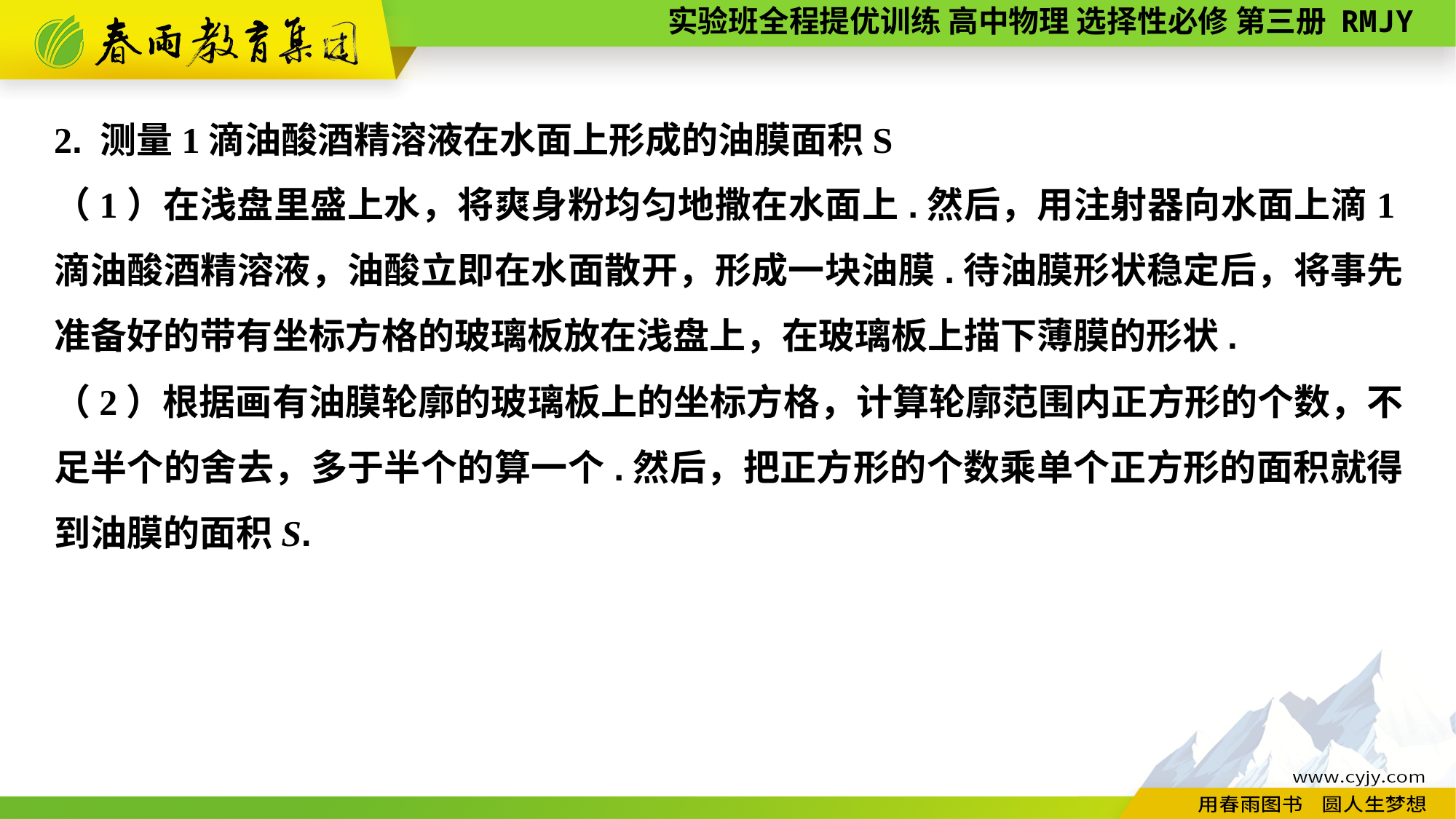

2. 测量1滴油酸酒精溶液在水面上形成的油膜面积S
（1）在浅盘里盛上水，将爽身粉均匀地撒在水面上.然后，用注射器向水面上滴1滴油酸酒精溶液，油酸立即在水面散开，形成一块油膜.待油膜形状稳定后，将事先准备好的带有坐标方格的玻璃板放在浅盘上，在玻璃板上描下薄膜的形状.
（2）根据画有油膜轮廓的玻璃板上的坐标方格，计算轮廓范围内正方形的个数，不足半个的舍去，多于半个的算一个.然后，把正方形的个数乘单个正方形的面积就得到油膜的面积S.